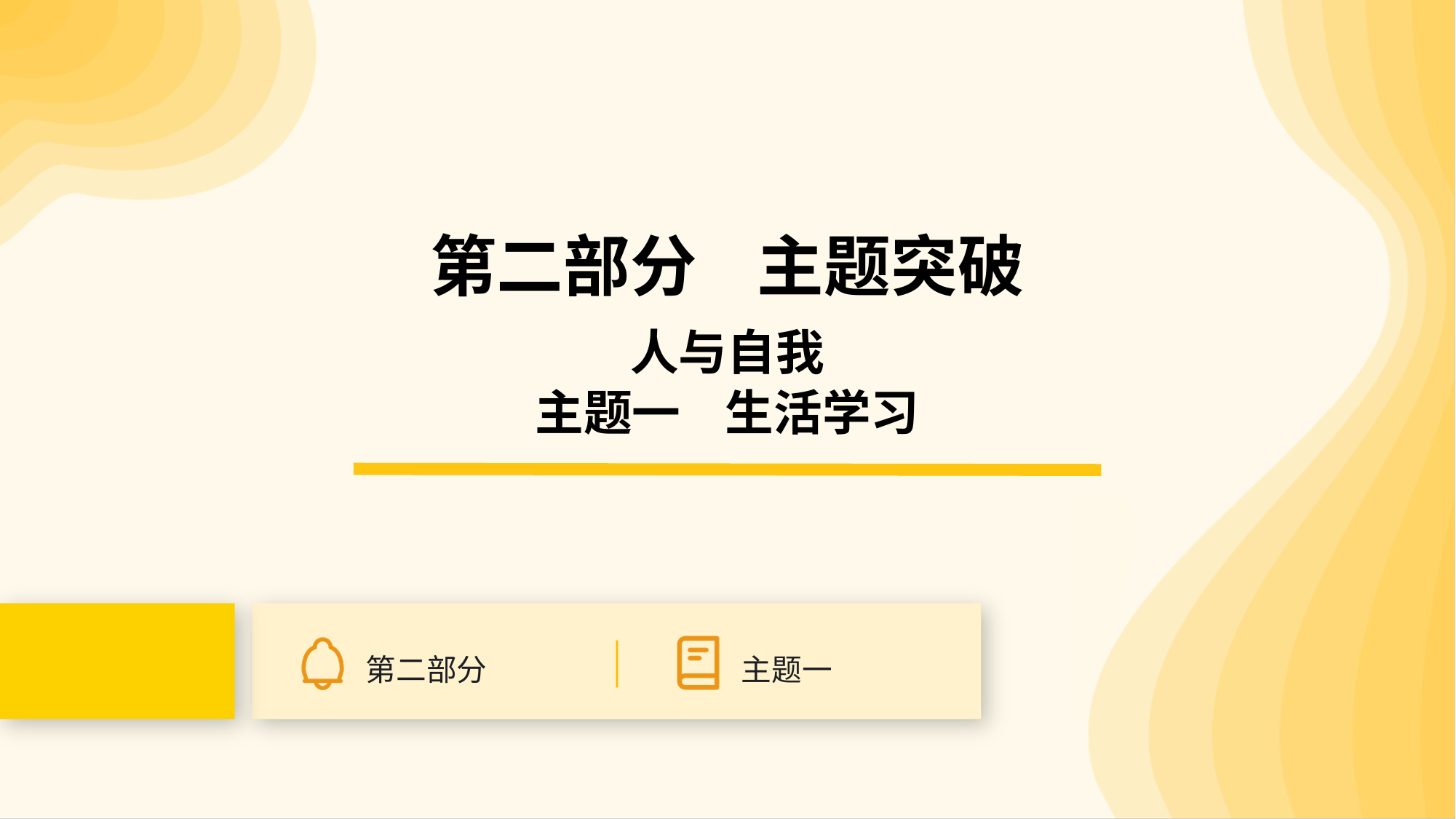

第二部分    主题突破
人与自我
主题一    生活学习

第二部分
主题一